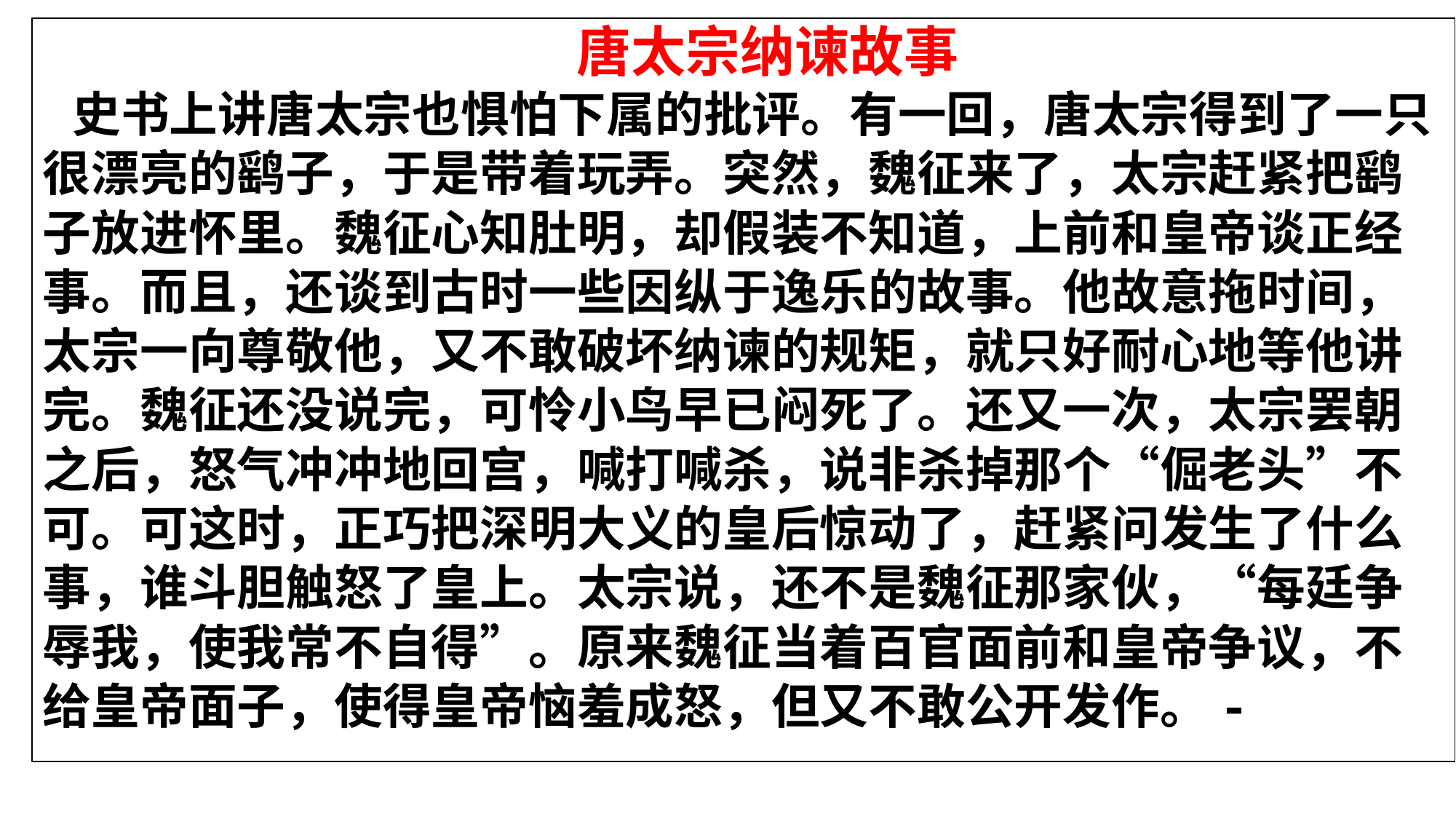

唐太宗纳谏故事
  史书上讲唐太宗也惧怕下属的批评。有一回，唐太宗得到了一只很漂亮的鹞子，于是带着玩弄。突然，魏征来了，太宗赶紧把鹞子放进怀里。魏征心知肚明，却假装不知道，上前和皇帝谈正经事。而且，还谈到古时一些因纵于逸乐的故事。他故意拖时间，太宗一向尊敬他，又不敢破坏纳谏的规矩，就只好耐心地等他讲完。魏征还没说完，可怜小鸟早已闷死了。还又一次，太宗罢朝之后，怒气冲冲地回宫，喊打喊杀，说非杀掉那个“倔老头”不可。可这时，正巧把深明大义的皇后惊动了，赶紧问发生了什么事，谁斗胆触怒了皇上。太宗说，还不是魏征那家伙，“每廷争辱我，使我常不自得”。原来魏征当着百官面前和皇帝争议，不给皇帝面子，使得皇帝恼羞成怒，但又不敢公开发作。-